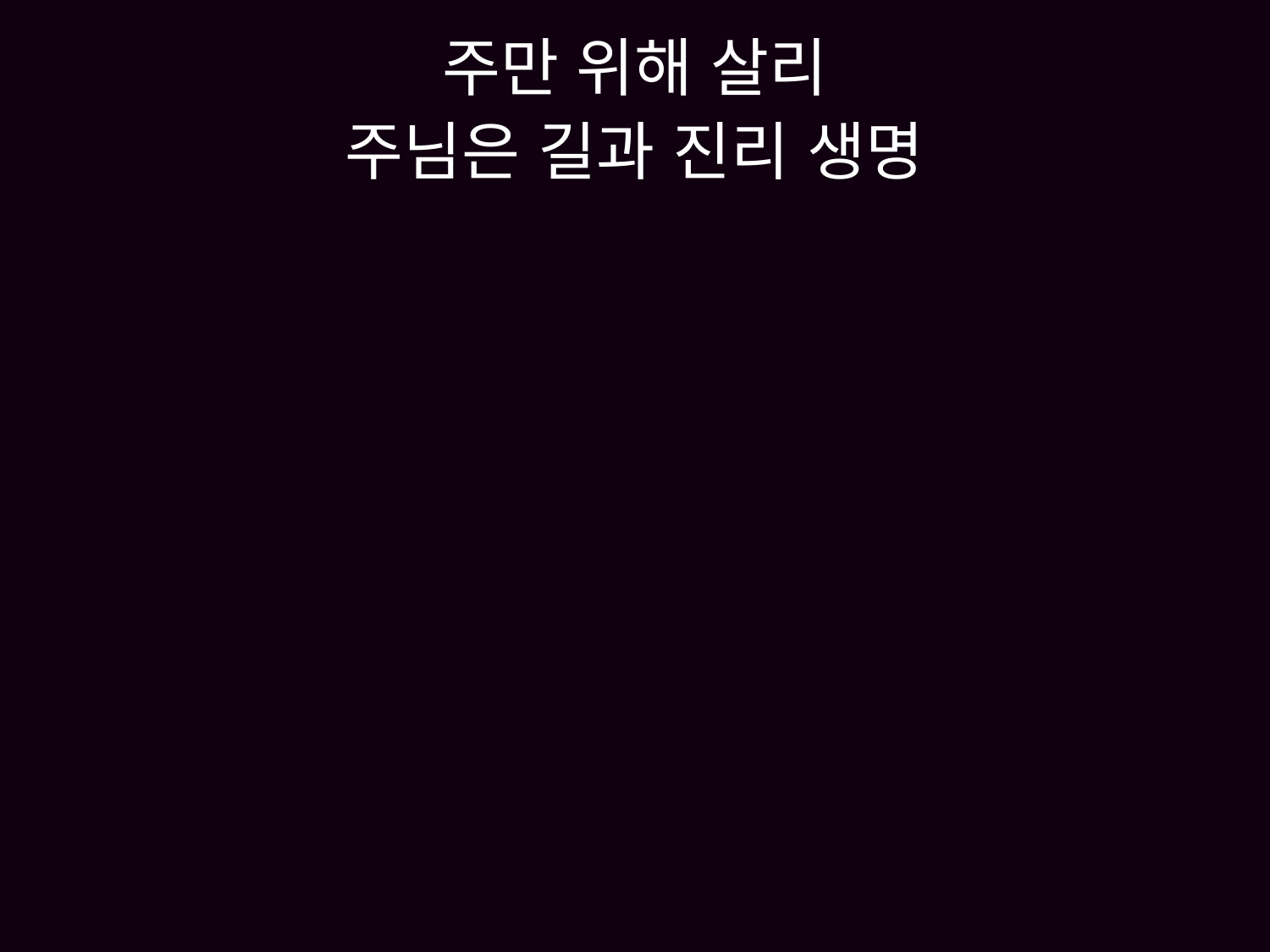

# 주만 위해 살리 주님은 길과 진리 생명